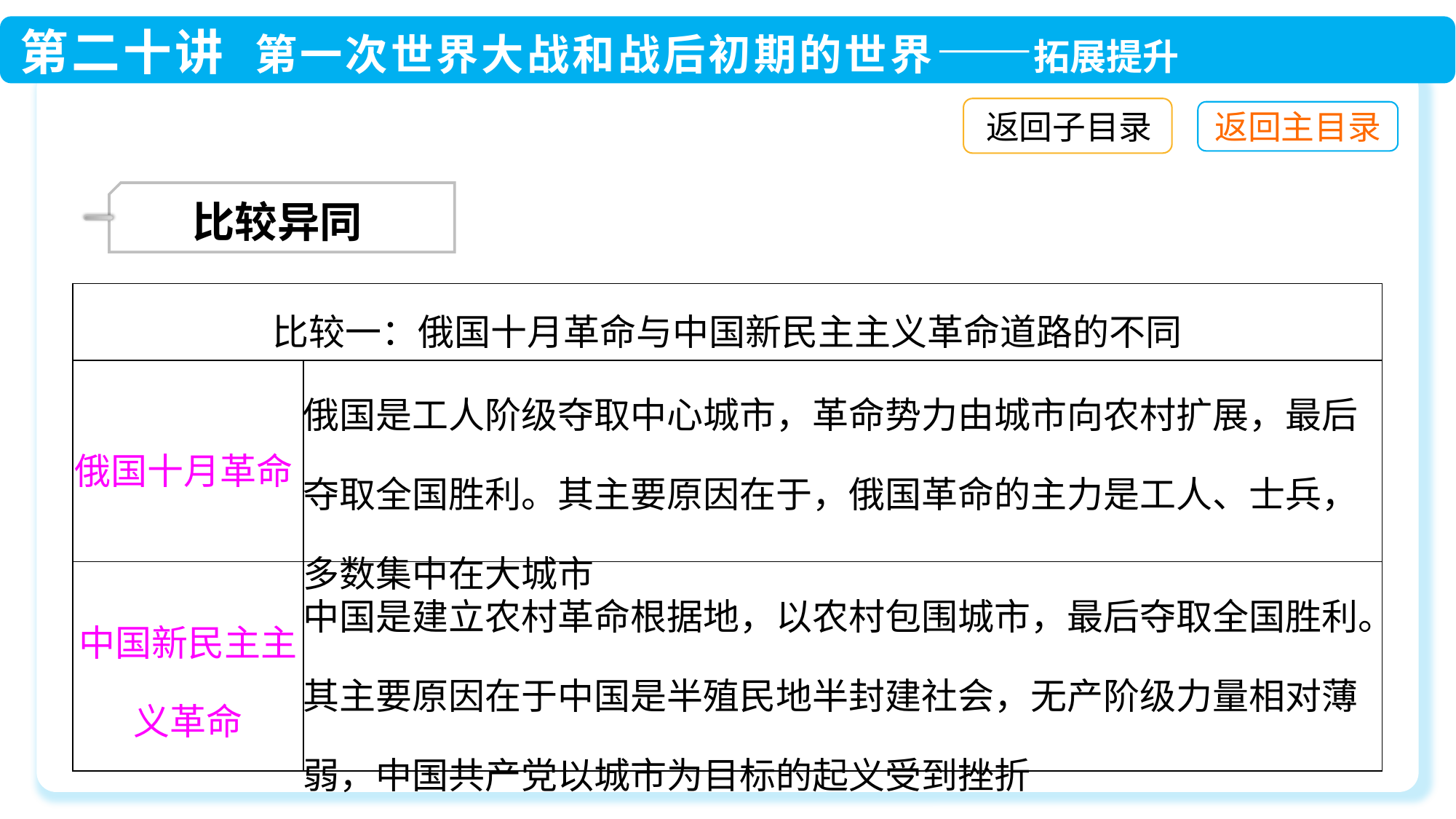

返回子目录
 比较异同

| 比较一：俄国十月革命与中国新民主主义革命道路的不同 |  |
| --- | --- |
| 俄国十月革命 | 俄国是工人阶级夺取中心城市，革命势力由城市向农村扩展，最后夺取全国胜利。其主要原因在于，俄国革命的主力是工人、士兵，多数集中在大城市 |
| 中国新民主主义革命 | 中国是建立农村革命根据地，以农村包围城市，最后夺取全国胜利。其主要原因在于中国是半殖民地半封建社会，无产阶级力量相对薄弱，中国共产党以城市为目标的起义受到挫折 |